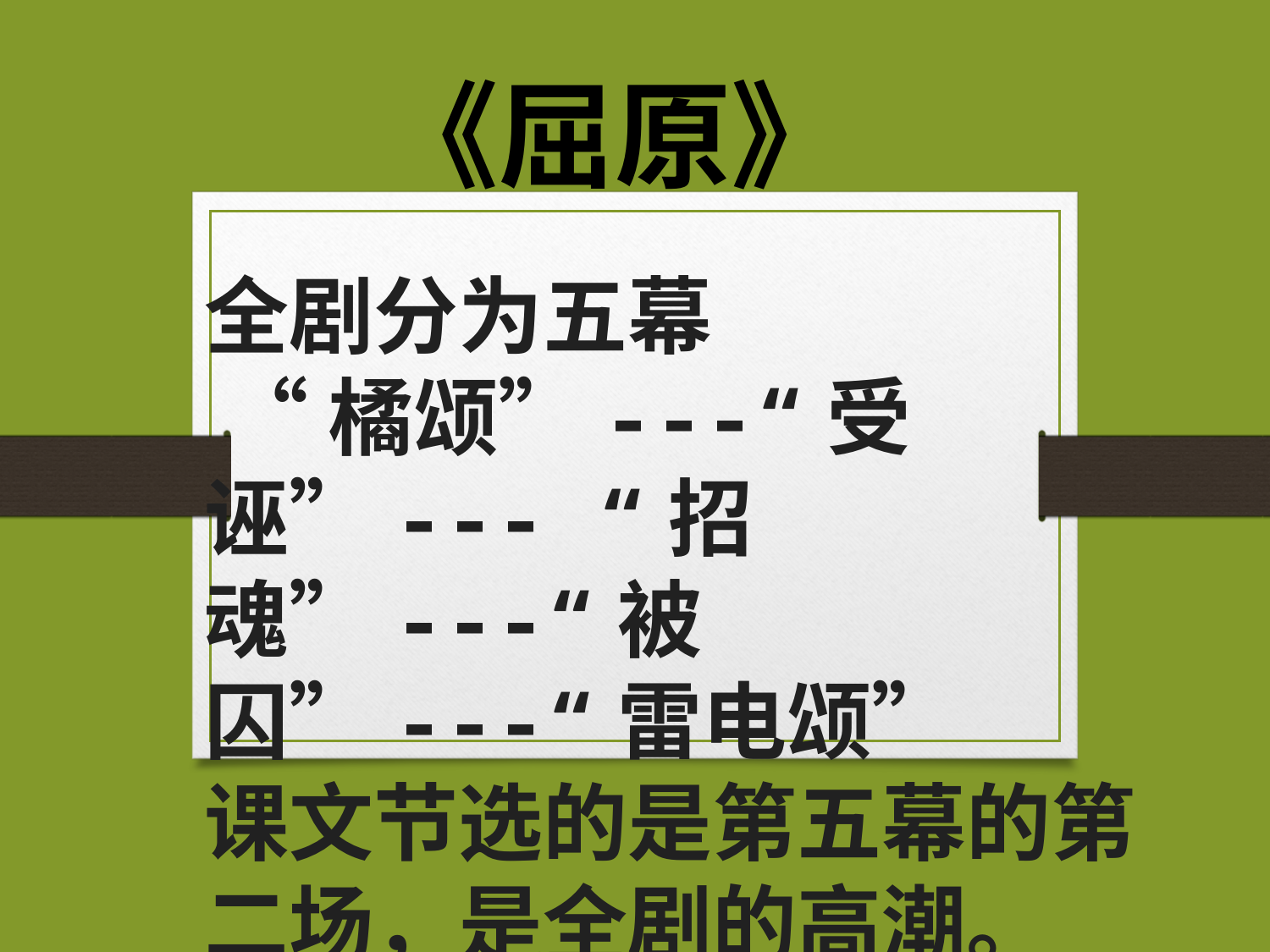

《屈原》

全剧分为五幕
 “橘颂”---“受诬”--- “招魂”---“被囚”---“雷电颂”
课文节选的是第五幕的第二场，是全剧的高潮。